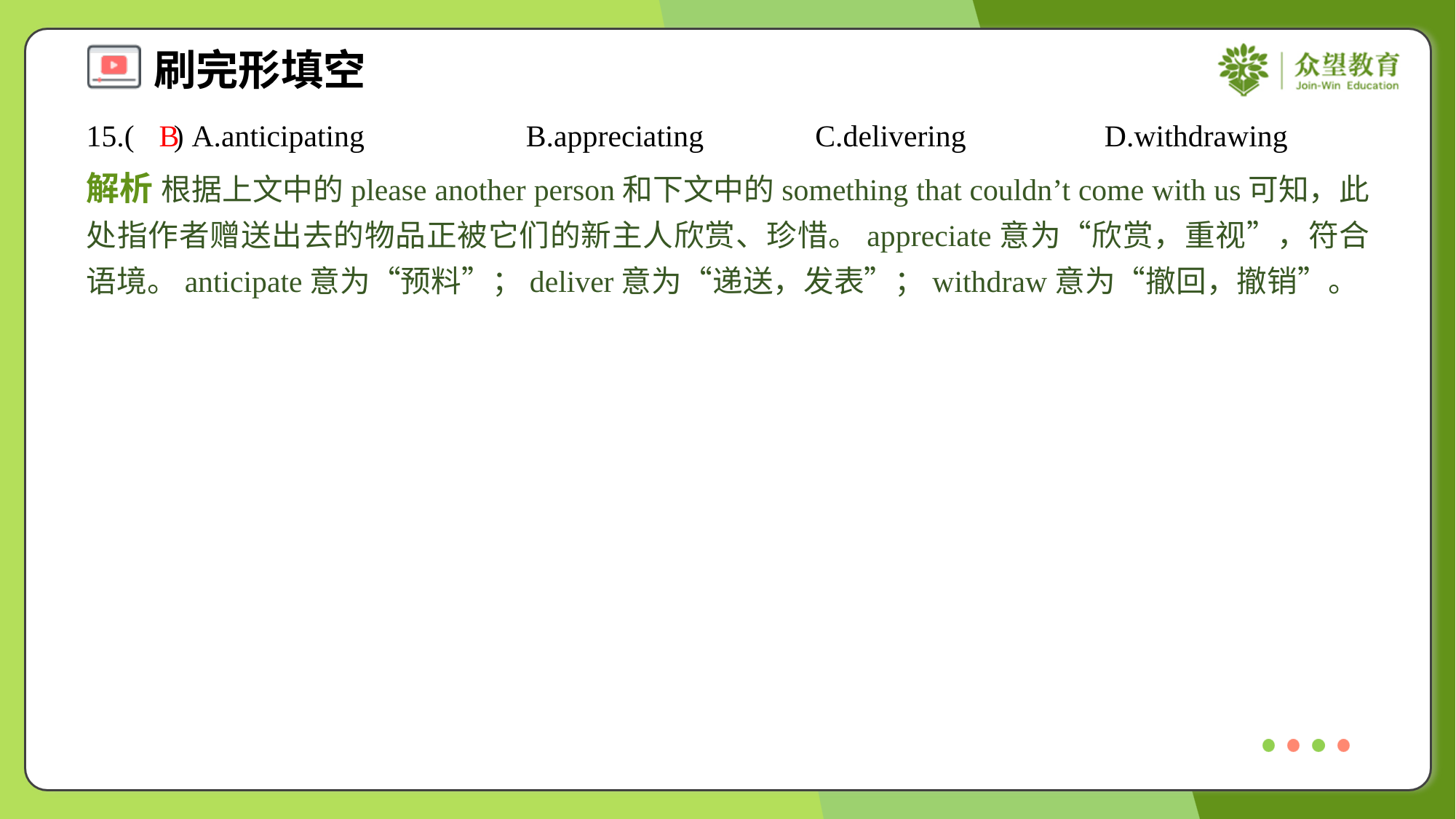

15.(     ) A.anticipating	B.appreciating	C.delivering	D.withdrawing
B
解析 根据上文中的please another person和下文中的something that couldn’t come with us可知，此处指作者赠送出去的物品正被它们的新主人欣赏、珍惜。appreciate意为“欣赏，重视”，符合语境。anticipate意为“预料”；deliver意为“递送，发表”；withdraw意为“撤回，撤销”。